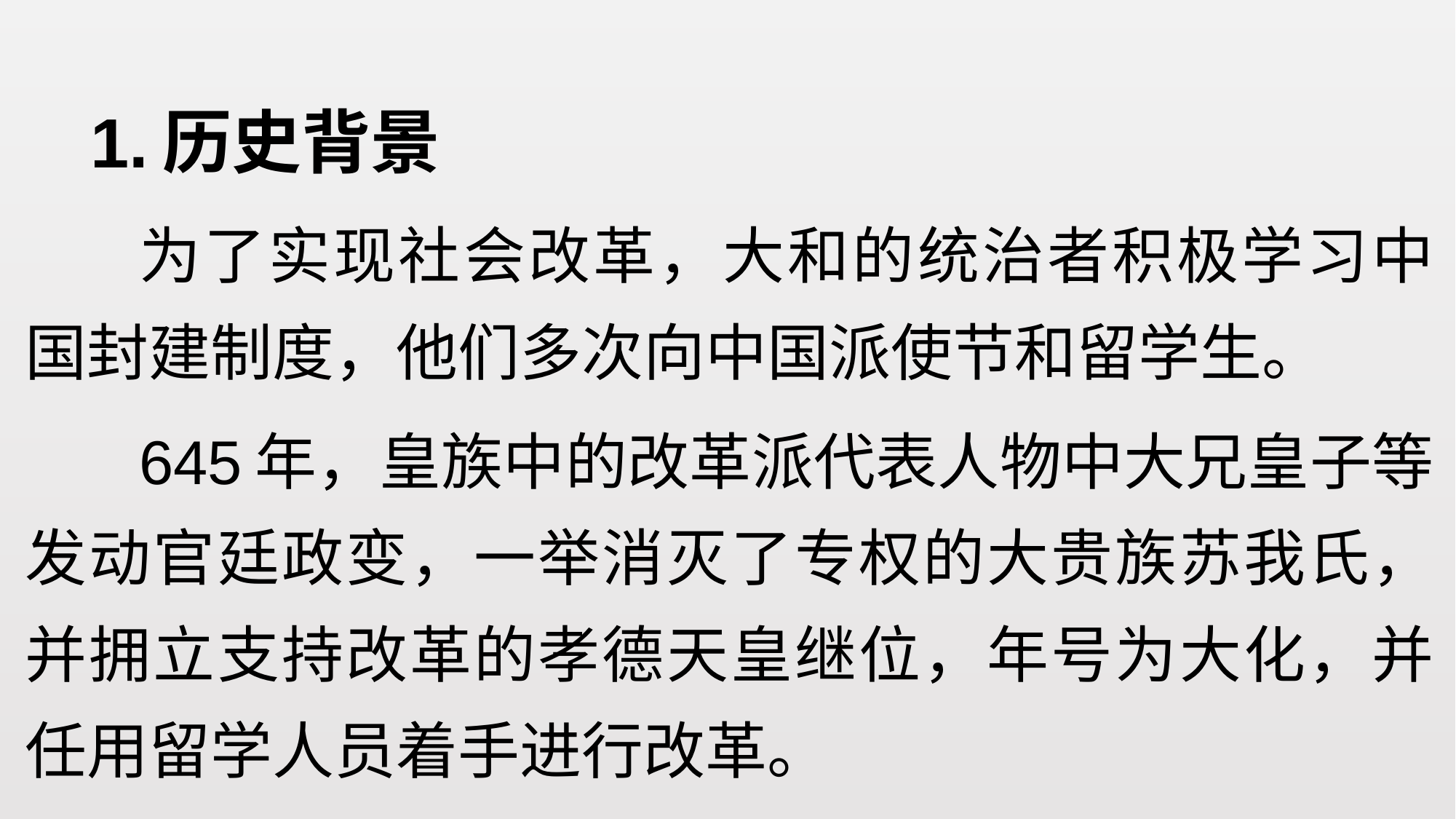

1.历史背景
为了实现社会改革，大和的统治者积极学习中国封建制度，他们多次向中国派使节和留学生。
645年，皇族中的改革派代表人物中大兄皇子等发动官廷政变，一举消灭了专权的大贵族苏我氏，并拥立支持改革的孝德天皇继位，年号为大化，并任用留学人员着手进行改革。